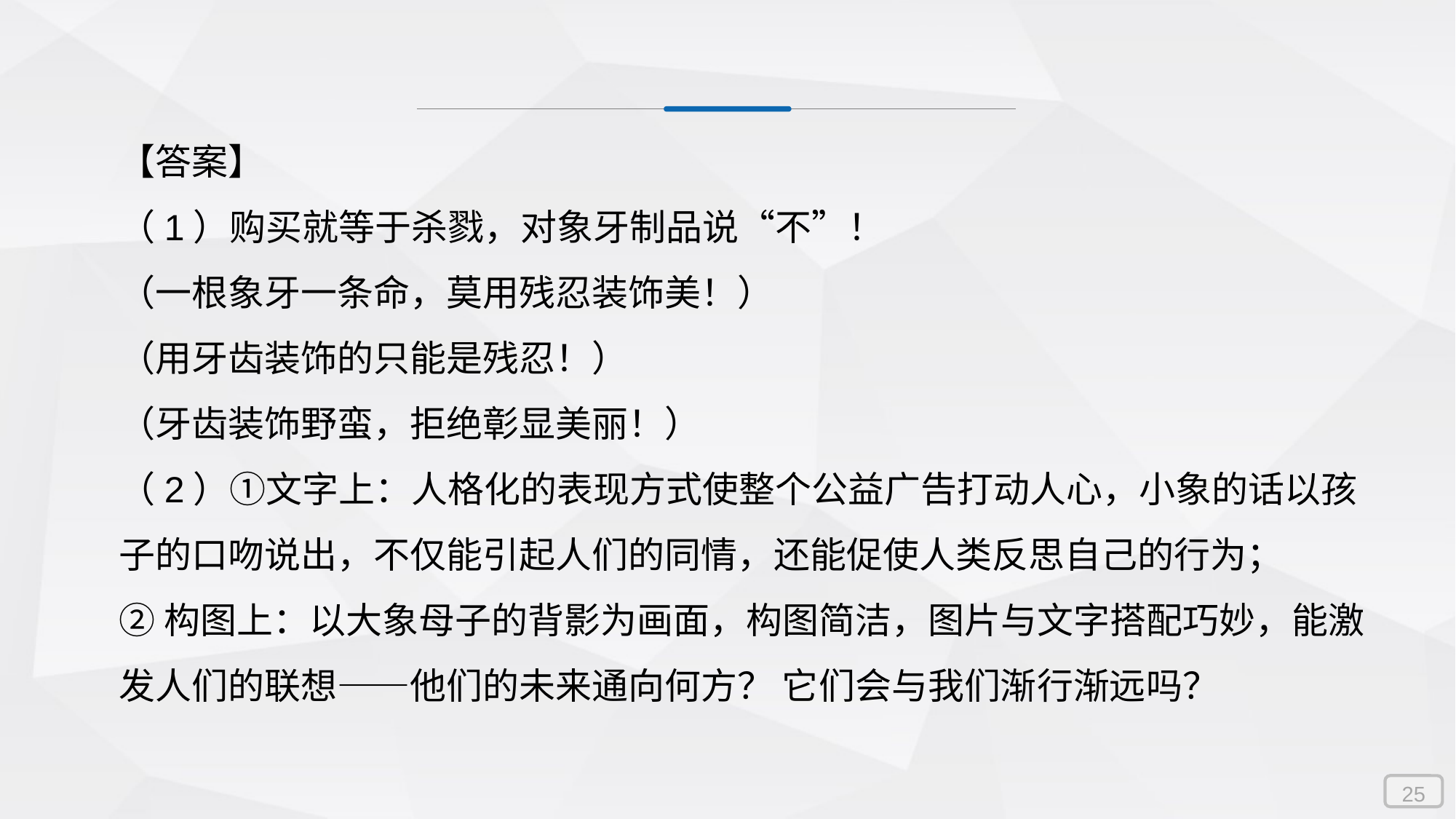

【答案】
（1）购买就等于杀戮，对象牙制品说“不”！
（一根象牙一条命，莫用残忍装饰美！）
（用牙齿装饰的只能是残忍！）
（牙齿装饰野蛮，拒绝彰显美丽！）
（2）①文字上：人格化的表现方式使整个公益广告打动人心，小象的话以孩子的口吻说出，不仅能引起人们的同情，还能促使人类反思自己的行为；
②构图上：以大象母子的背影为画面，构图简洁，图片与文字搭配巧妙，能激发人们的联想——他们的未来通向何方？ 它们会与我们渐行渐远吗？